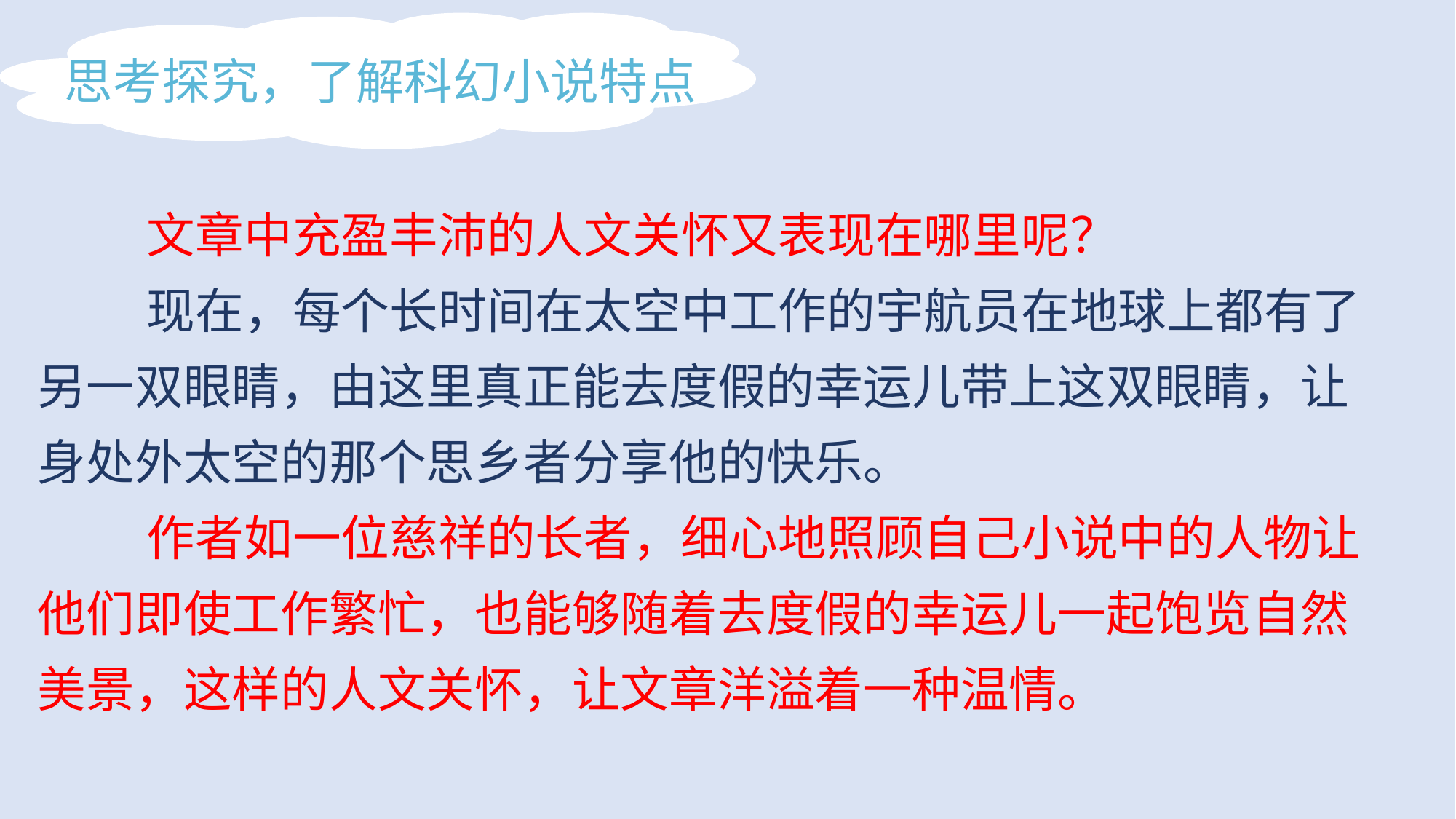

思考探究，了解科幻小说特点
	文章中充盈丰沛的人文关怀又表现在哪里呢？
	现在，每个长时间在太空中工作的宇航员在地球上都有了另一双眼睛，由这里真正能去度假的幸运儿带上这双眼睛，让身处外太空的那个思乡者分享他的快乐。
	作者如一位慈祥的长者，细心地照顾自己小说中的人物让他们即使工作繁忙，也能够随着去度假的幸运儿一起饱览自然美景，这样的人文关怀，让文章洋溢着一种温情。